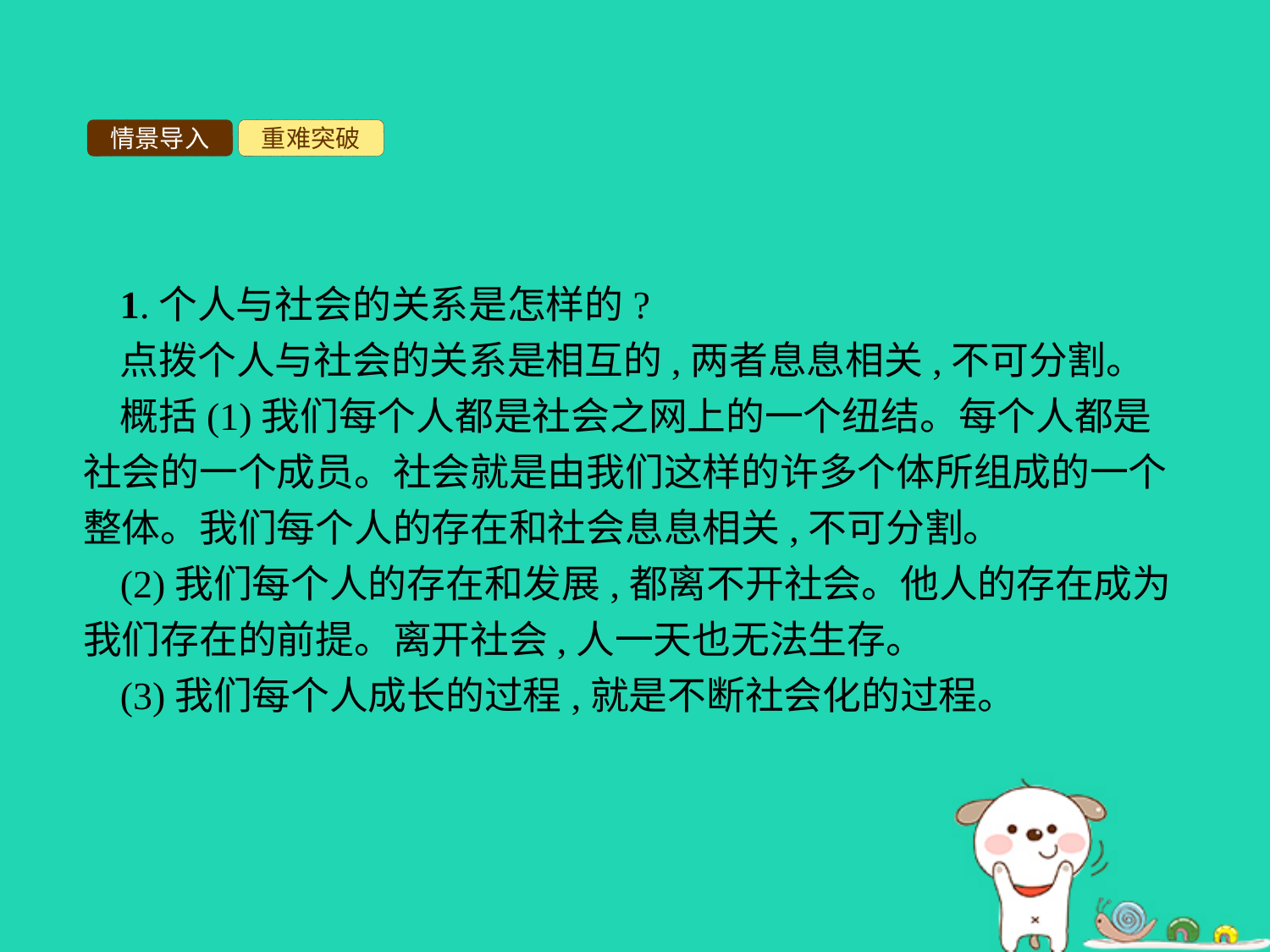

情景导入
重难突破
1.个人与社会的关系是怎样的?
点拨个人与社会的关系是相互的,两者息息相关,不可分割。
概括(1)我们每个人都是社会之网上的一个纽结。每个人都是社会的一个成员。社会就是由我们这样的许多个体所组成的一个整体。我们每个人的存在和社会息息相关,不可分割。
(2)我们每个人的存在和发展,都离不开社会。他人的存在成为我们存在的前提。离开社会,人一天也无法生存。
(3)我们每个人成长的过程,就是不断社会化的过程。